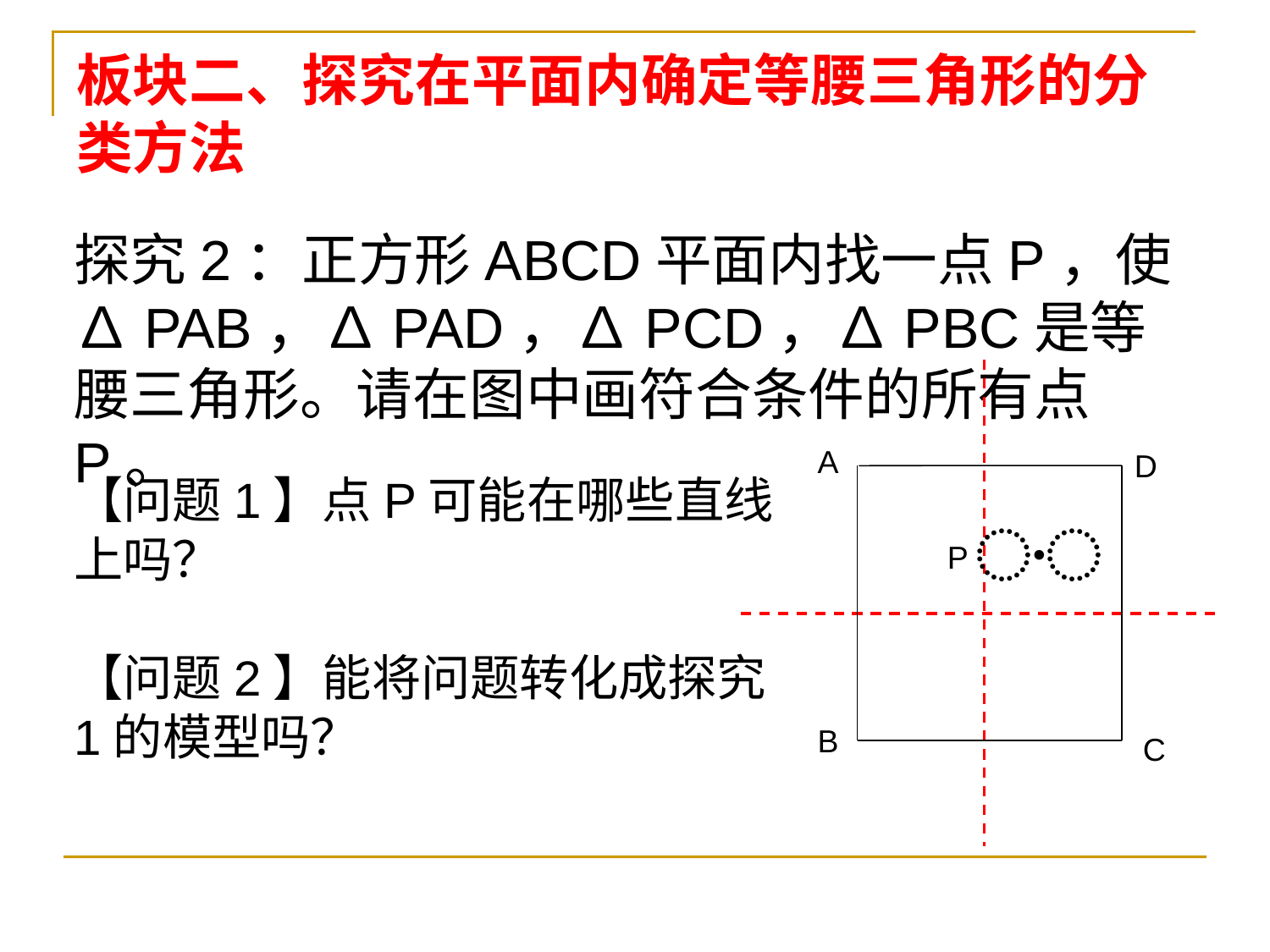

板块二、探究在平面内确定等腰三角形的分类方法
探究2：正方形ABCD平面内找一点P，使∆PAB，∆PAD，∆PCD，∆PBC是等腰三角形。请在图中画符合条件的所有点P。
A
D
【问题1】点P可能在哪些直线上吗？

【问题2】能将问题转化成探究1的模型吗？
〮
P
B
C